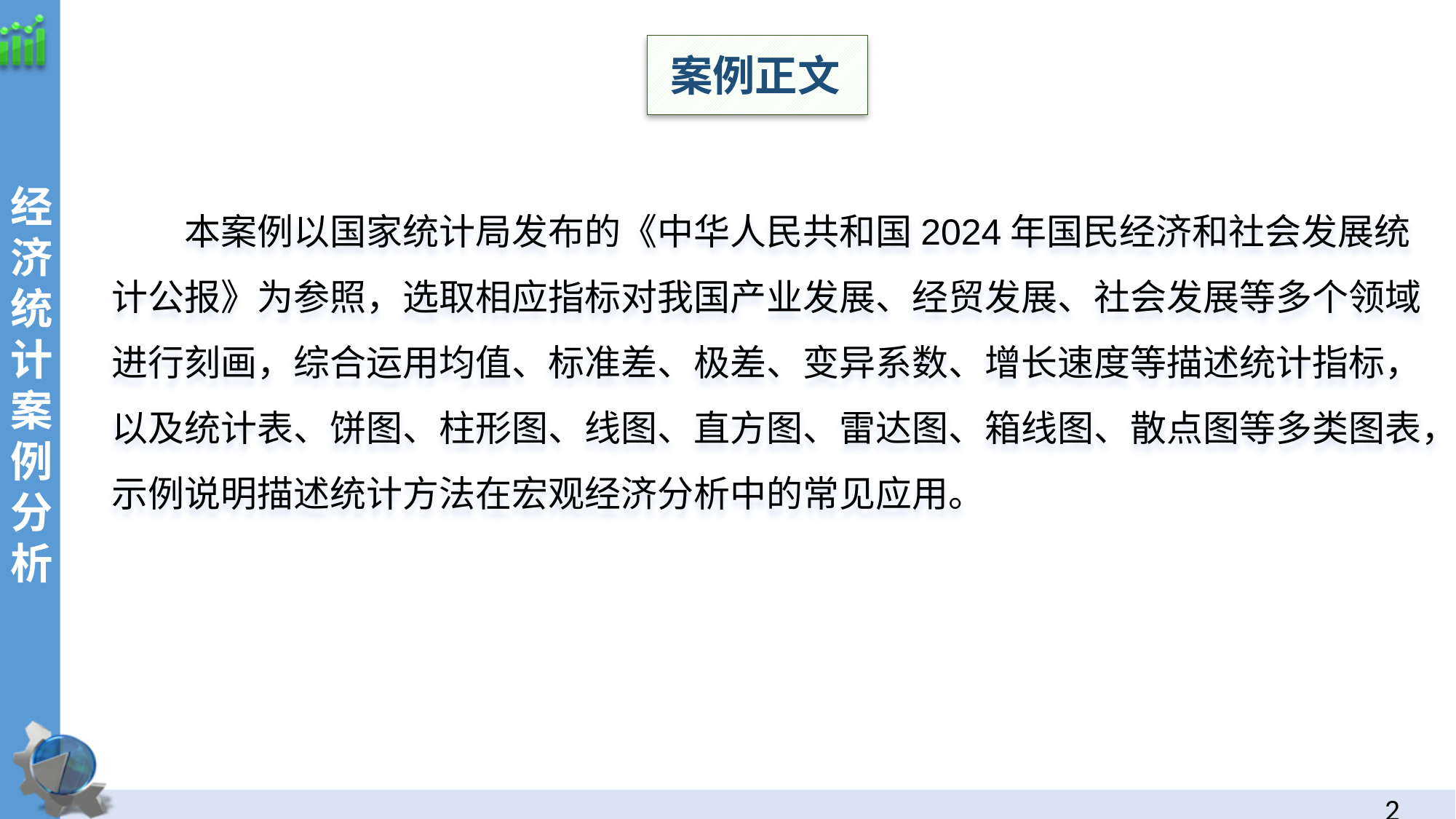

案例正文
经济统计案例分析

本案例以国家统计局发布的《中华人民共和国2024年国民经济和社会发展统计公报》为参照，选取相应指标对我国产业发展、经贸发展、社会发展等多个领域进行刻画，综合运用均值、标准差、极差、变异系数、增长速度等描述统计指标，以及统计表、饼图、柱形图、线图、直方图、雷达图、箱线图、散点图等多类图表，示例说明描述统计方法在宏观经济分析中的常见应用。
2